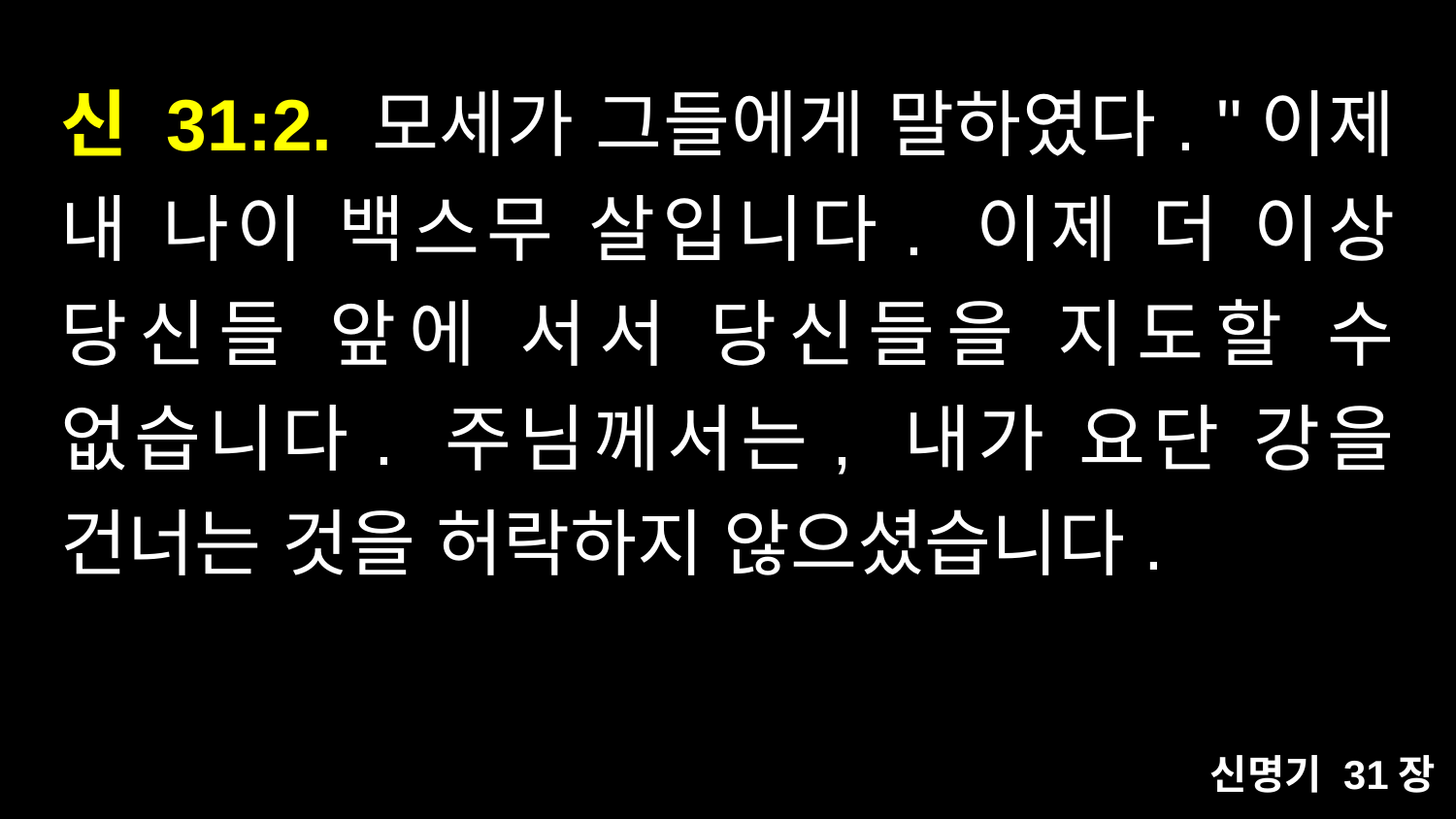

# 신 31:2. 모세가 그들에게 말하였다. "이제 내 나이 백스무 살입니다. 이제 더 이상 당신들 앞에 서서 당신들을 지도할 수 없습니다. 주님께서는, 내가 요단 강을 건너는 것을 허락하지 않으셨습니다.
신명기 31장